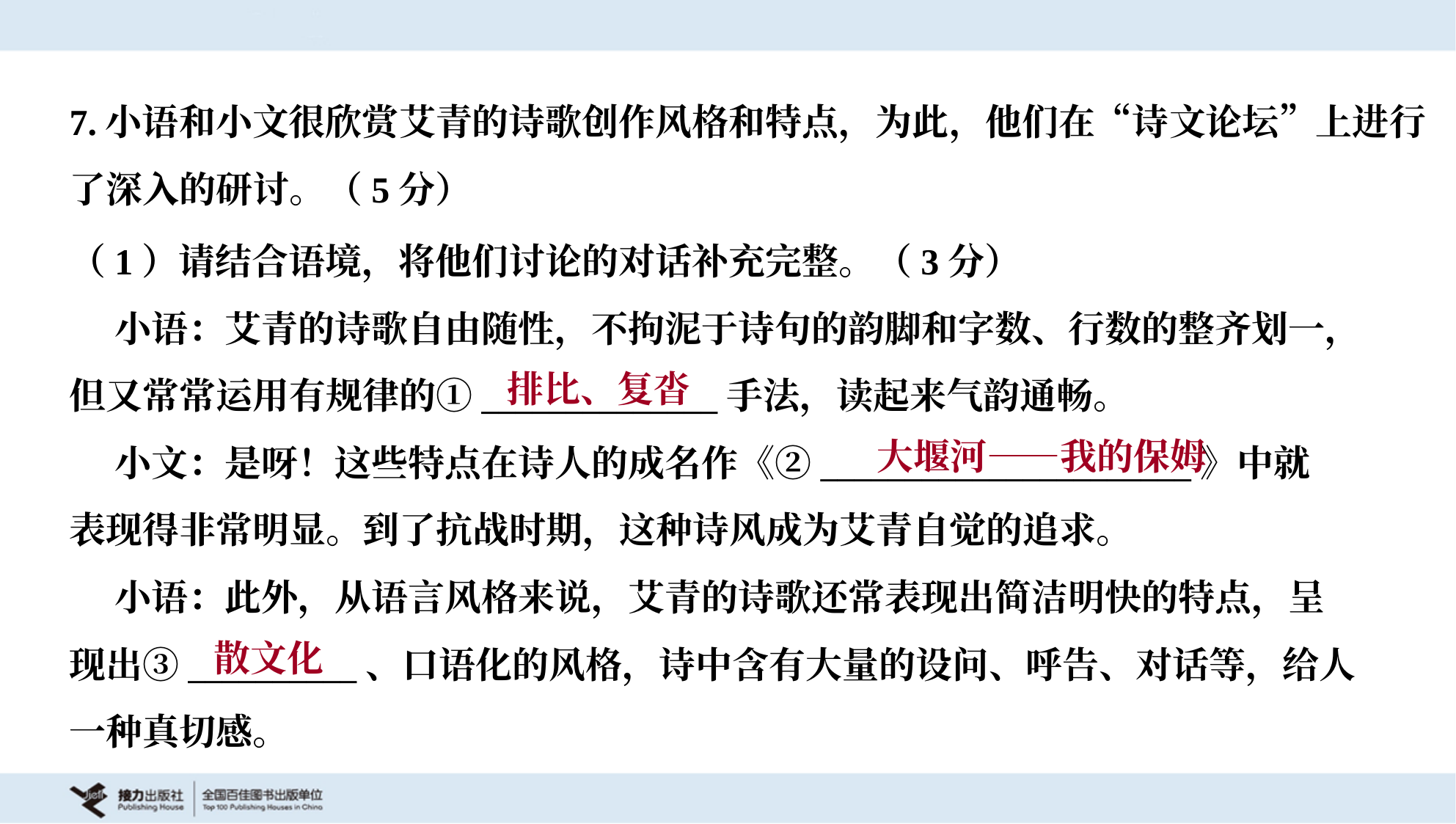

7.小语和小文很欣赏艾青的诗歌创作风格和特点，为此，他们在“诗文论坛”上进行
了深入的研讨。（5分）
（1）请结合语境，将他们讨论的对话补充完整。（3分）
    小语：艾青的诗歌自由随性，不拘泥于诗句的韵脚和字数、行数的整齐划一，
但又常常运用有规律的①______________手法，读起来气韵通畅。
    小文：是呀！这些特点在诗人的成名作《②______________________》中就
表现得非常明显。到了抗战时期，这种诗风成为艾青自觉的追求。
    小语：此外，从语言风格来说，艾青的诗歌还常表现出简洁明快的特点，呈
现出③__________、口语化的风格，诗中含有大量的设问、呼告、对话等，给人
一种真切感。
排比、复沓
大堰河——我的保姆
散文化